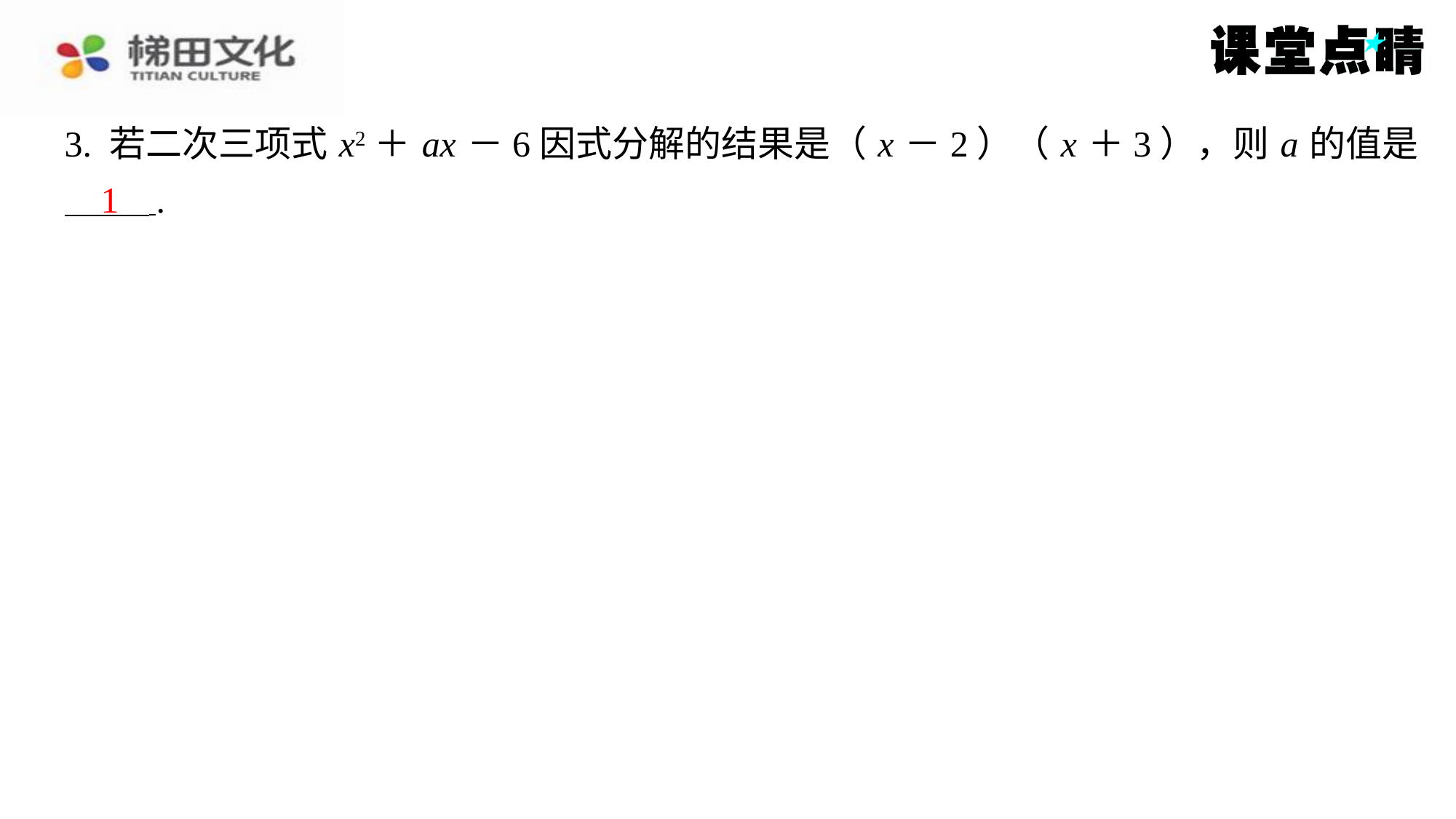

3. 若二次三项式 x2＋ ax －6因式分解的结果是（ x －2）（ x ＋3），则 a 的值是
            ⁠.
1